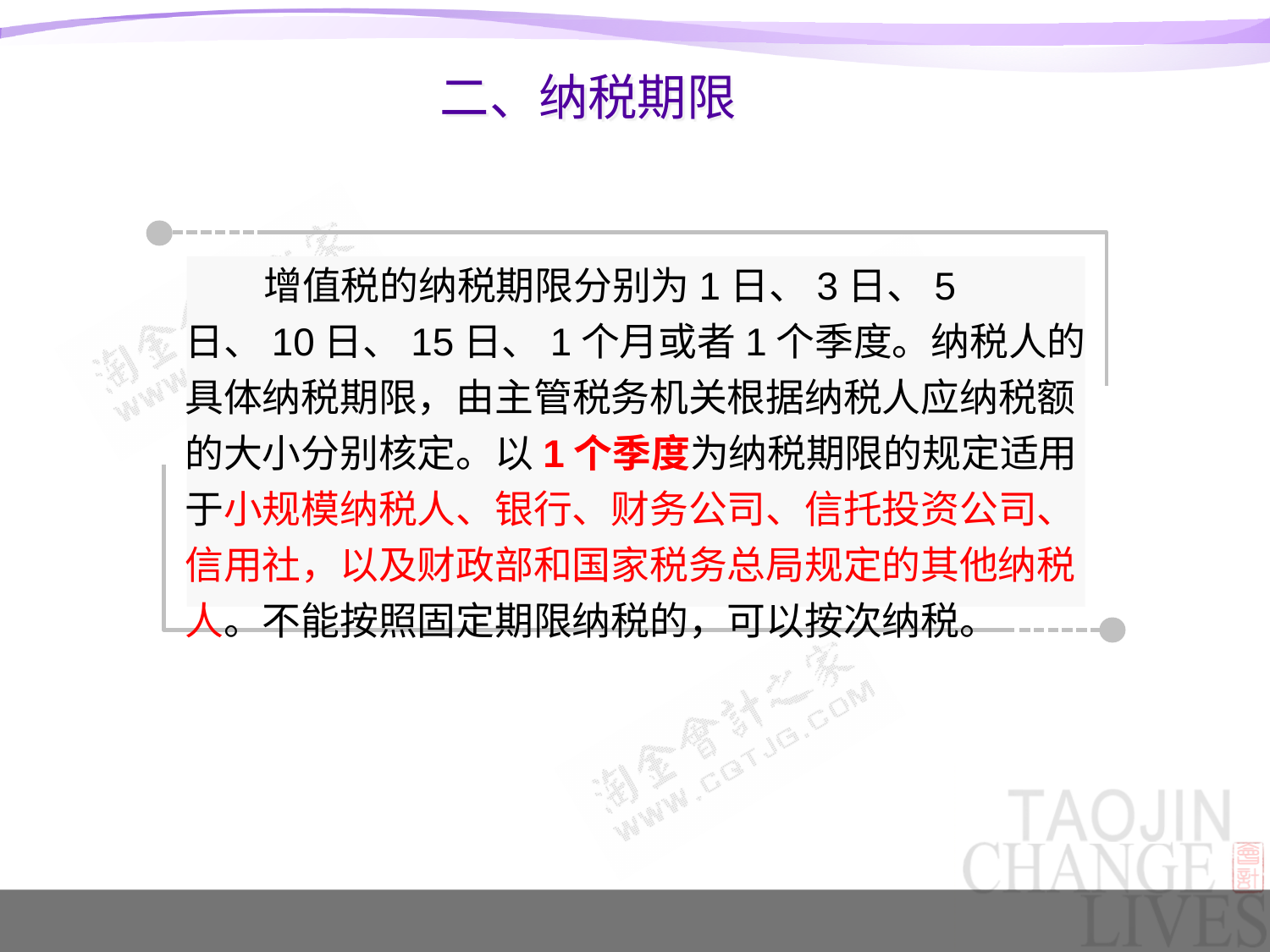

# 二、纳税期限

        增值税的纳税期限分别为1日、3日、5日、10日、15日、1个月或者1个季度。纳税人的具体纳税期限，由主管税务机关根据纳税人应纳税额的大小分别核定。以1个季度为纳税期限的规定适用于小规模纳税人、银行、财务公司、信托投资公司、信用社，以及财政部和国家税务总局规定的其他纳税人。不能按照固定期限纳税的，可以按次纳税。